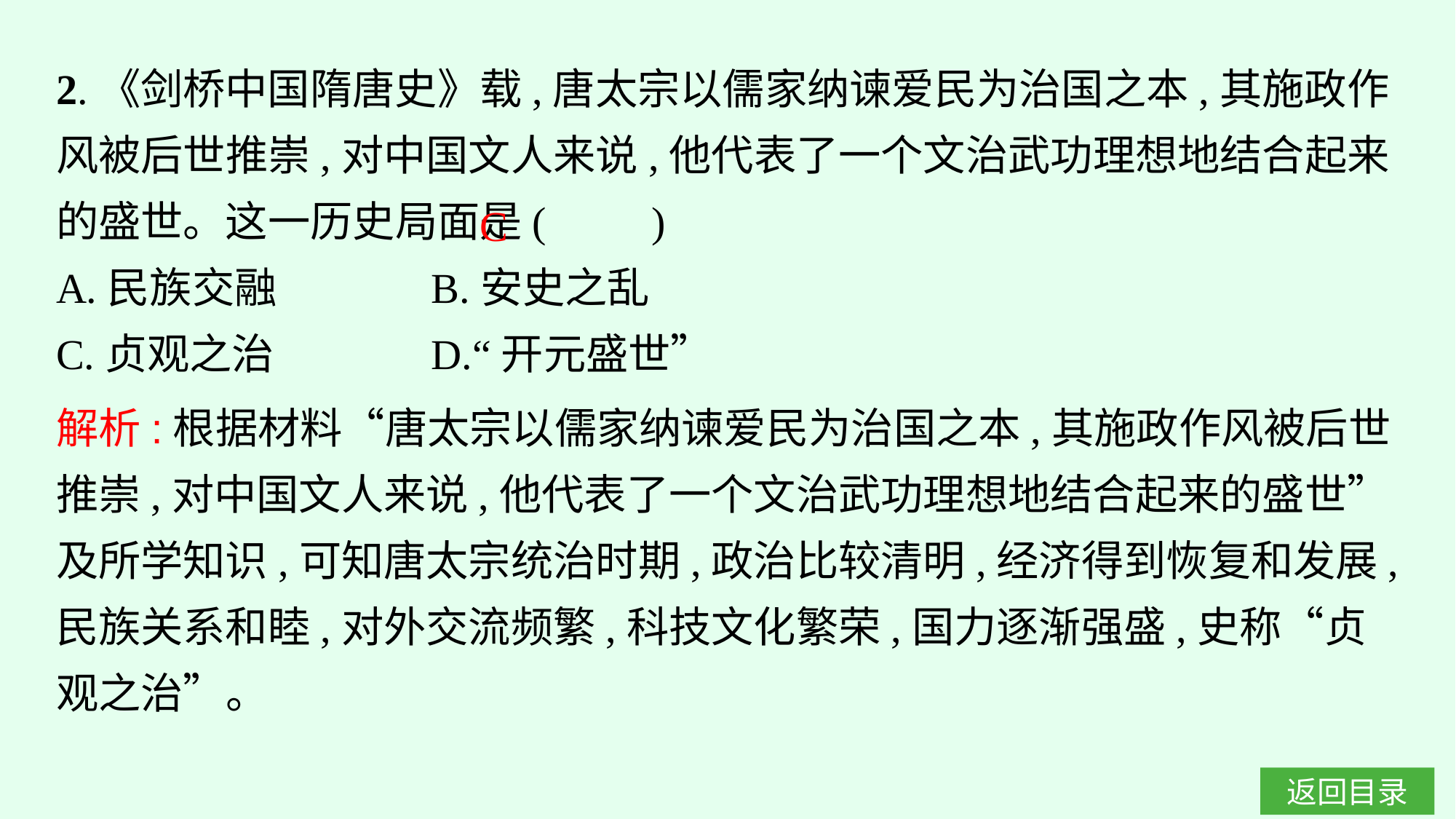

2.《剑桥中国隋唐史》载,唐太宗以儒家纳谏爱民为治国之本,其施政作风被后世推崇,对中国文人来说,他代表了一个文治武功理想地结合起来的盛世。这一历史局面是(　　)
A.民族交融		B.安史之乱
C.贞观之治		D.“开元盛世”
C
解析:根据材料“唐太宗以儒家纳谏爱民为治国之本,其施政作风被后世推崇,对中国文人来说,他代表了一个文治武功理想地结合起来的盛世”及所学知识,可知唐太宗统治时期,政治比较清明,经济得到恢复和发展,民族关系和睦,对外交流频繁,科技文化繁荣,国力逐渐强盛,史称“贞观之治”。